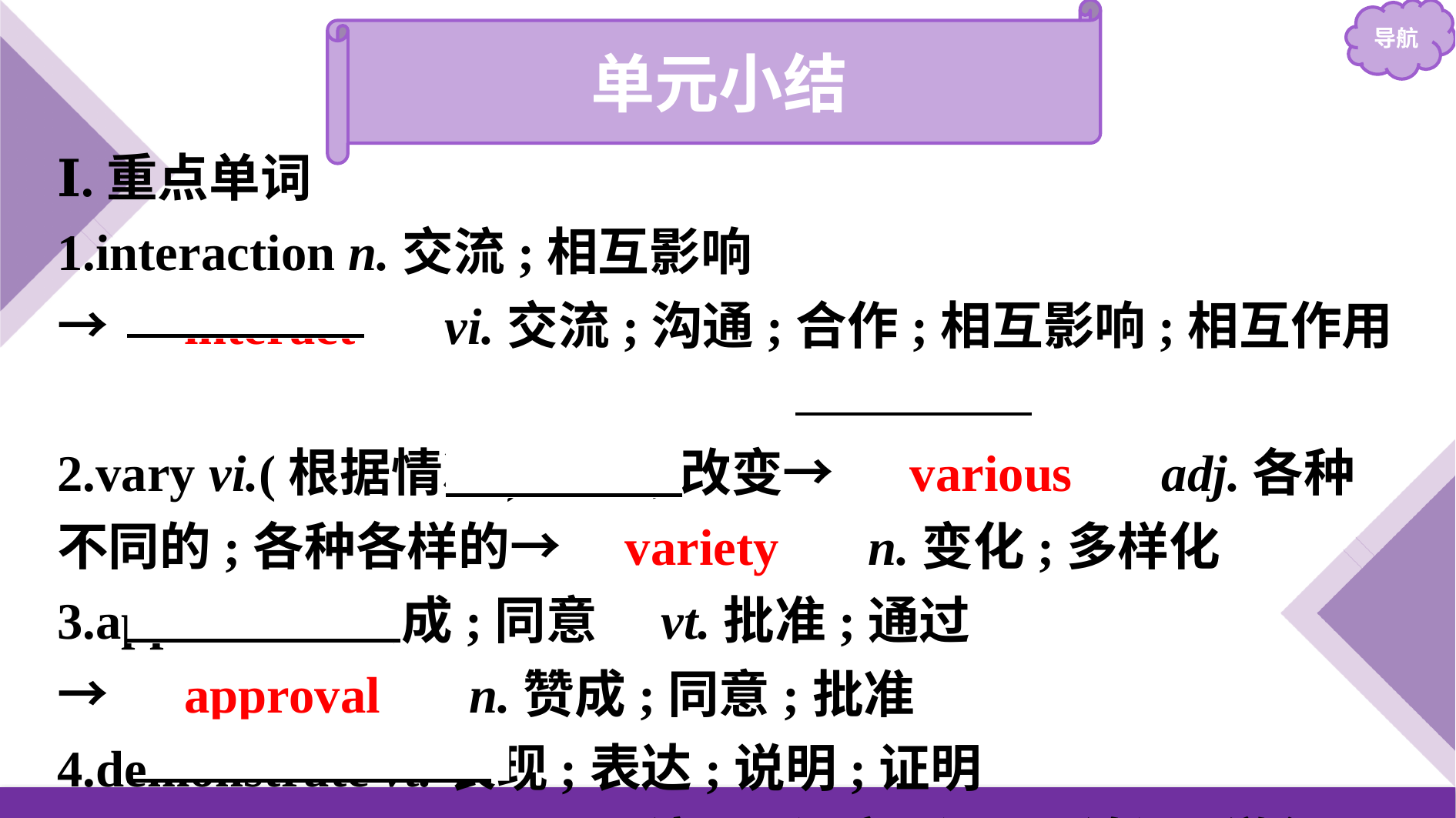

单元小结
Ⅰ.重点单词
1.interaction n.交流;相互影响
→　interact　 vi.交流;沟通;合作;相互影响;相互作用
2.vary vi.(根据情况)变化;改变→ 　various　 adj.各种不同的;各种各样的→　variety　 n.变化;多样化
3.approve vi.赞成;同意　vt.批准;通过
→　approval　 n.赞成;同意;批准
4.demonstrate vt.表现;表达;说明;证明
→　demonstration　 n.演示;证实;证明;论证;游行示威